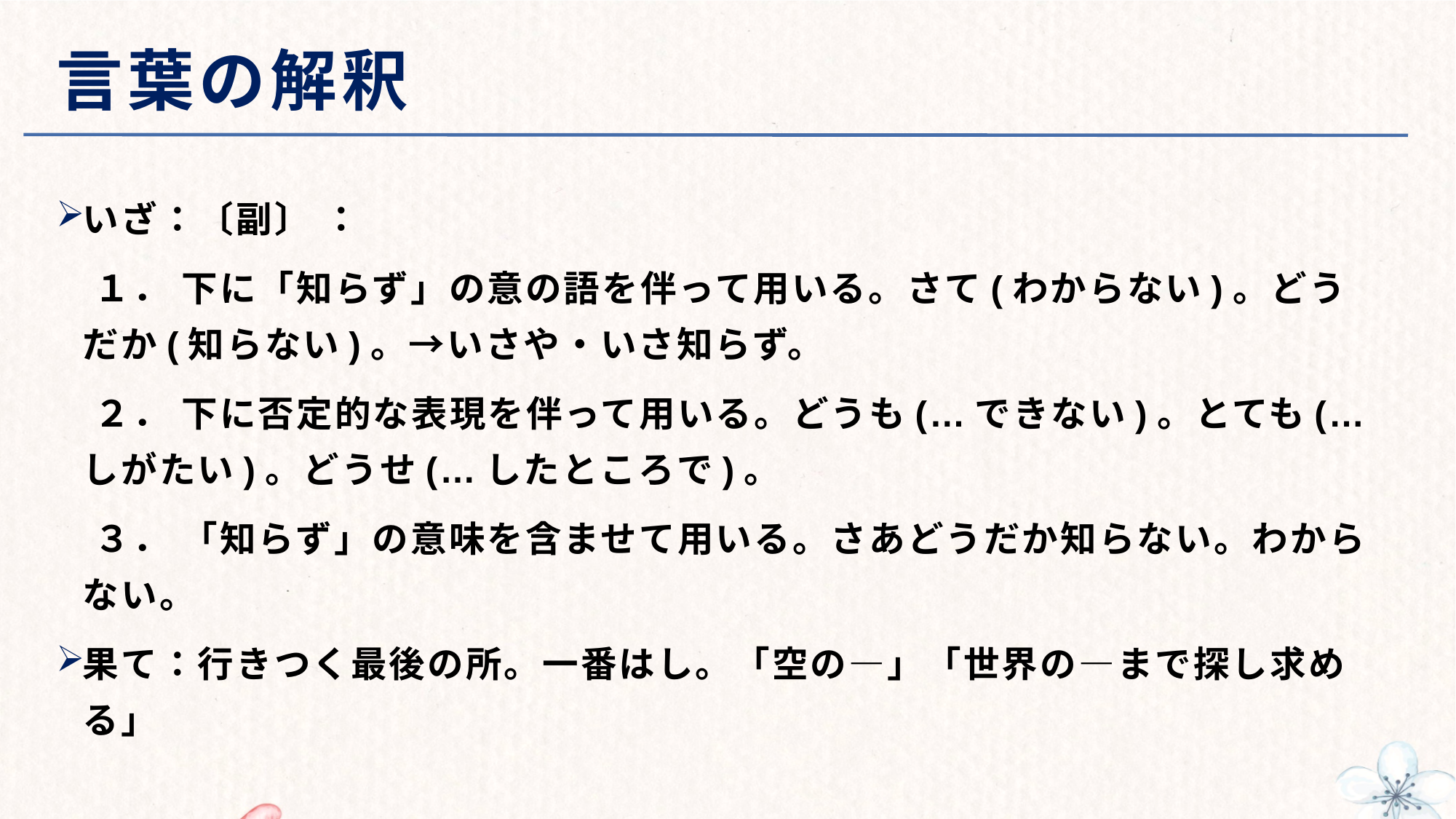

# 言葉の解釈
いざ：〔副〕 ：
　１． 下に「知らず」の意の語を伴って用いる。さて(わからない)。どうだか(知らない)。→いさや・いさ知らず。
　２． 下に否定的な表現を伴って用いる。どうも(…できない)。とても(…しがたい)。どうせ(…したところで)。
　３． 「知らず」の意味を含ませて用いる。さあどうだか知らない。わからない。
果て：行きつく最後の所。一番はし。「空の―」「世界の―まで探し求める」